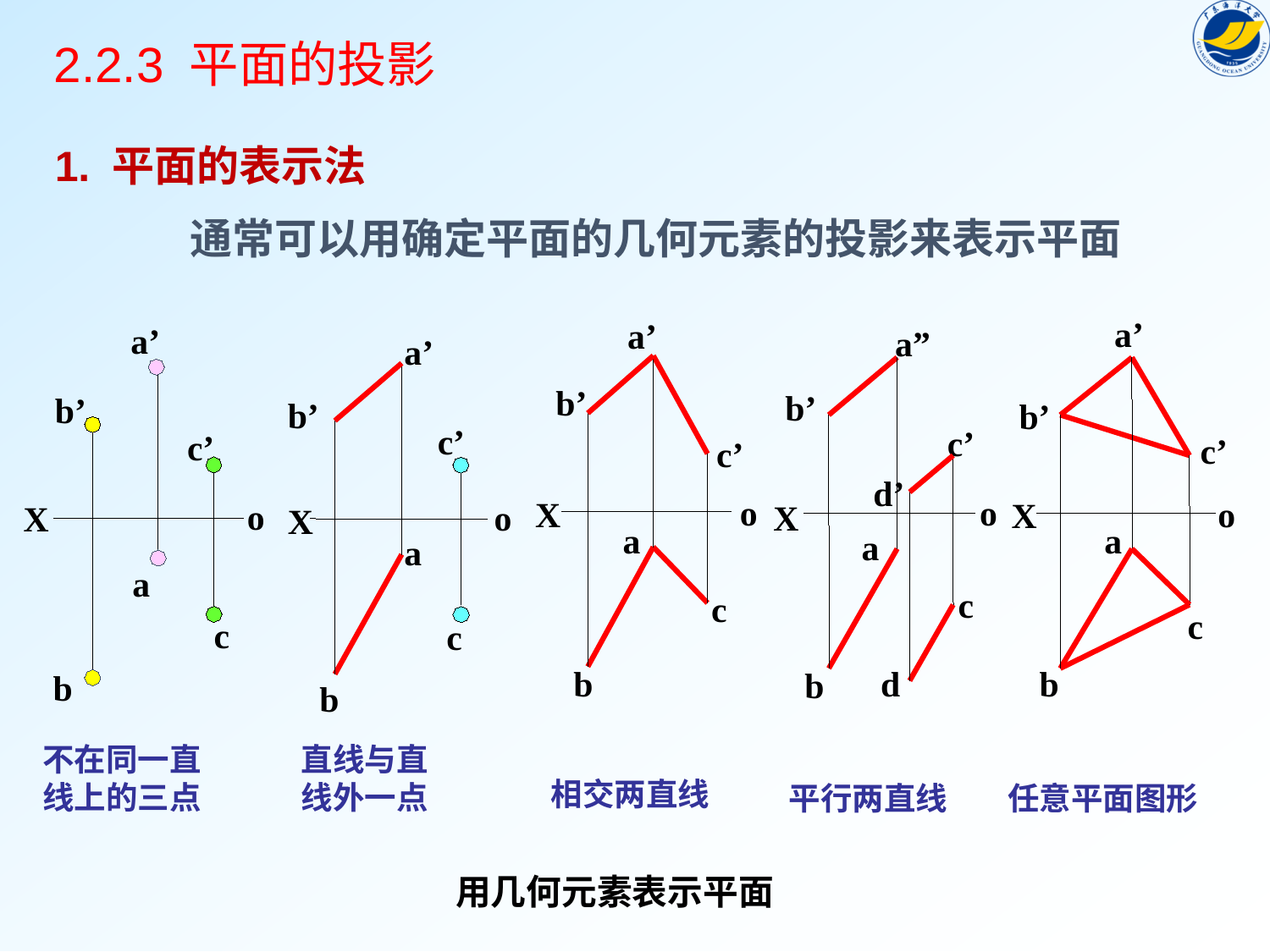

2.2.3 平面的投影
1. 平面的表示法
通常可以用确定平面的几何元素的投影来表示平面
a’

b’

c’

o
X
a

c

b
任意平面图形
a’

b’

c’

o

a

c
b
相交两直线

X
a’

b’

c’

o
X

a

c
b

不在同一直
线上的三点
a”

b’

d’
o
X

a

c

d
b
平行两直线
c’
a’

b’
c’

o
X

a

c
b
 直线与直
 线外一点
用几何元素表示平面